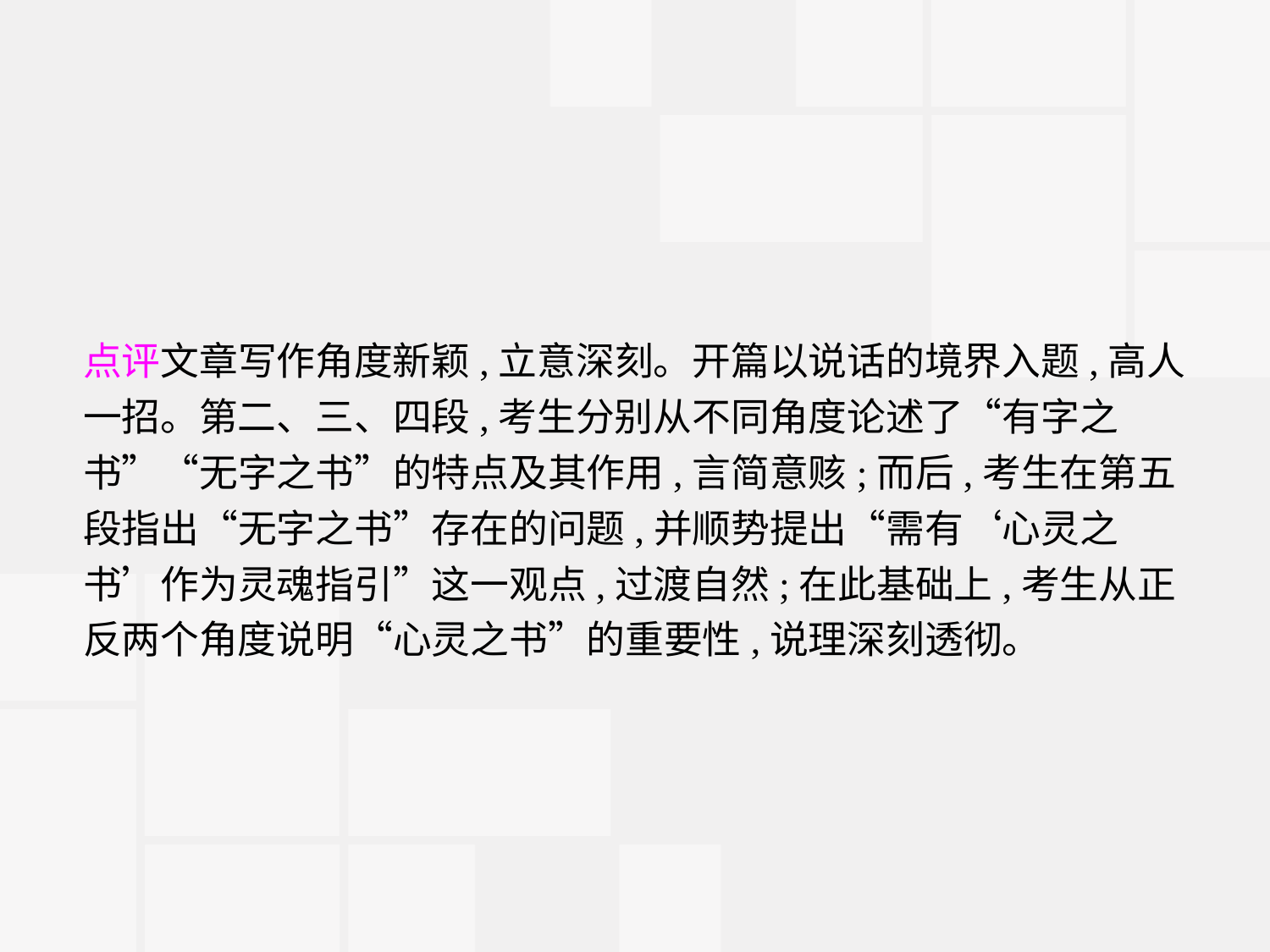

点评文章写作角度新颖,立意深刻。开篇以说话的境界入题,高人一招。第二、三、四段,考生分别从不同角度论述了“有字之书”“无字之书”的特点及其作用,言简意赅;而后,考生在第五段指出“无字之书”存在的问题,并顺势提出“需有‘心灵之书’作为灵魂指引”这一观点,过渡自然;在此基础上,考生从正反两个角度说明“心灵之书”的重要性,说理深刻透彻。